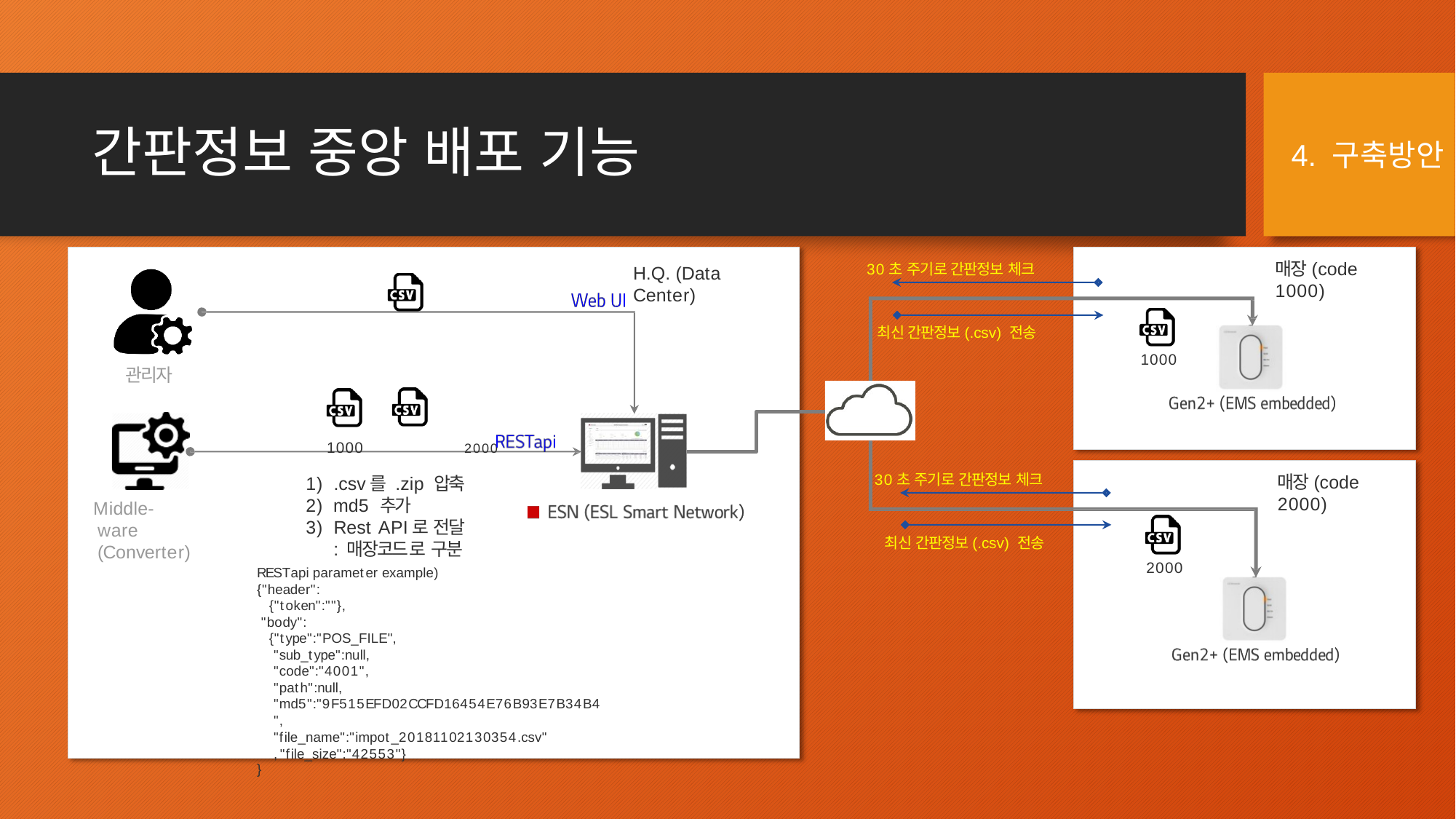

# 간판정보 중앙 배포 기능
4. 구축방안

매장(code 1000)
30초 주기로 간판정보 체크
H.Q. (Data Center)

최신 간판정보(.csv) 전송

1000
관리자

1000	2000

1)  .csv를 .zip 압축
2)  md5 추가
3)  Rest API로 전달
: 매장코드로 구분
RESTapi parameter example)
{"header":
{"token":""},
"body":
{"type":"POS_FILE",
"sub_type":null,
"code":"4001",
"path":null,
"md5":"9F515EFD02CCFD16454E76B93E7B34B4",
"file_name":"impot_20181102130354.csv", "file_size":"42553"}
}

30초 주기로 간판정보 체크
매장(code 2000)

Middle-ware (Converter)

최신 간판정보(.csv) 전송
2000

Confidential